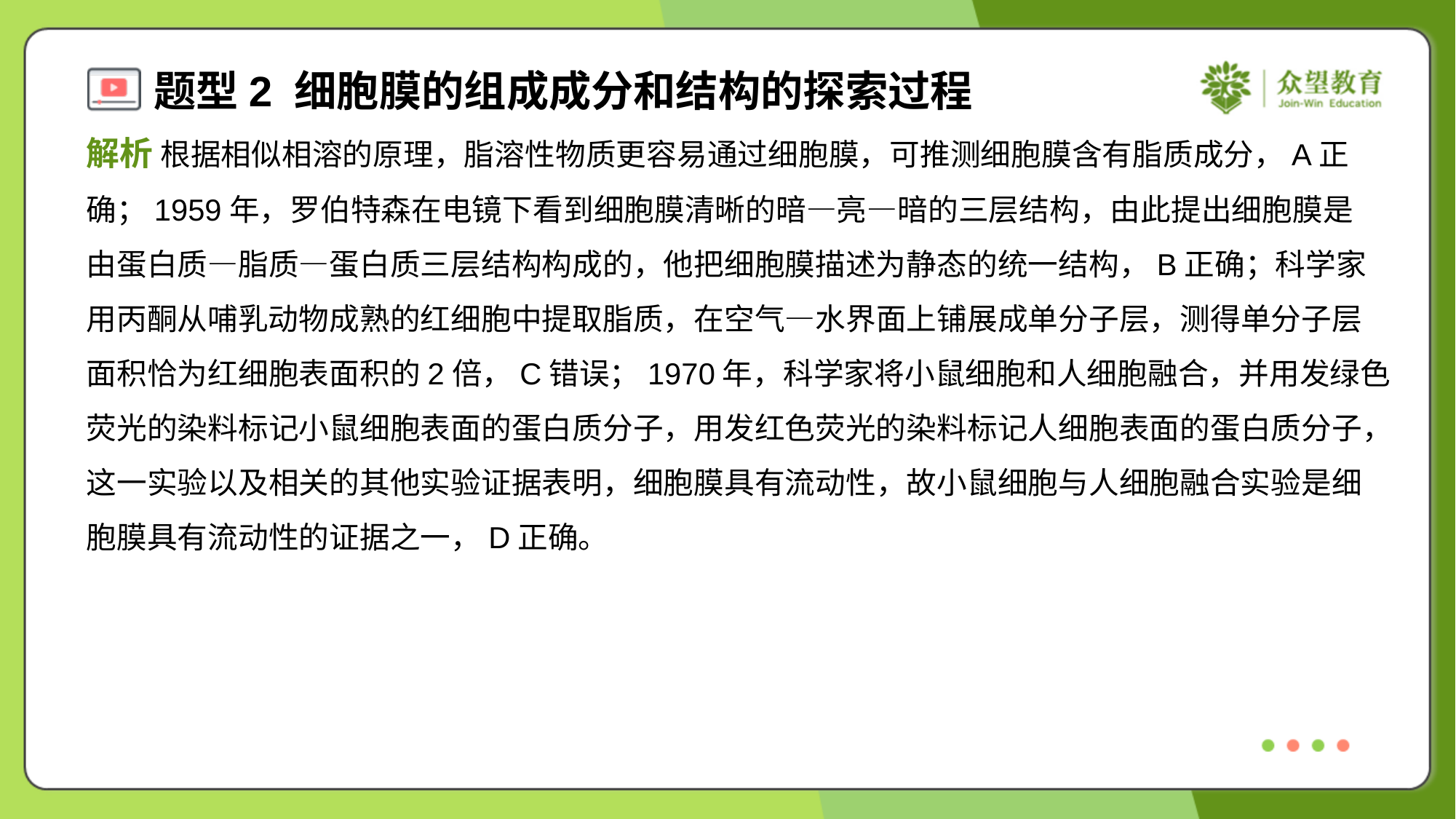

解析 根据相似相溶的原理，脂溶性物质更容易通过细胞膜，可推测细胞膜含有脂质成分，A正
确；1959年，罗伯特森在电镜下看到细胞膜清晰的暗—亮—暗的三层结构，由此提出细胞膜是
由蛋白质—脂质—蛋白质三层结构构成的，他把细胞膜描述为静态的统一结构，B正确；科学家
用丙酮从哺乳动物成熟的红细胞中提取脂质，在空气—水界面上铺展成单分子层，测得单分子层
面积恰为红细胞表面积的2倍，C错误；1970年，科学家将小鼠细胞和人细胞融合，并用发绿色
荧光的染料标记小鼠细胞表面的蛋白质分子，用发红色荧光的染料标记人细胞表面的蛋白质分子，
这一实验以及相关的其他实验证据表明，细胞膜具有流动性，故小鼠细胞与人细胞融合实验是细
胞膜具有流动性的证据之一，D正确。